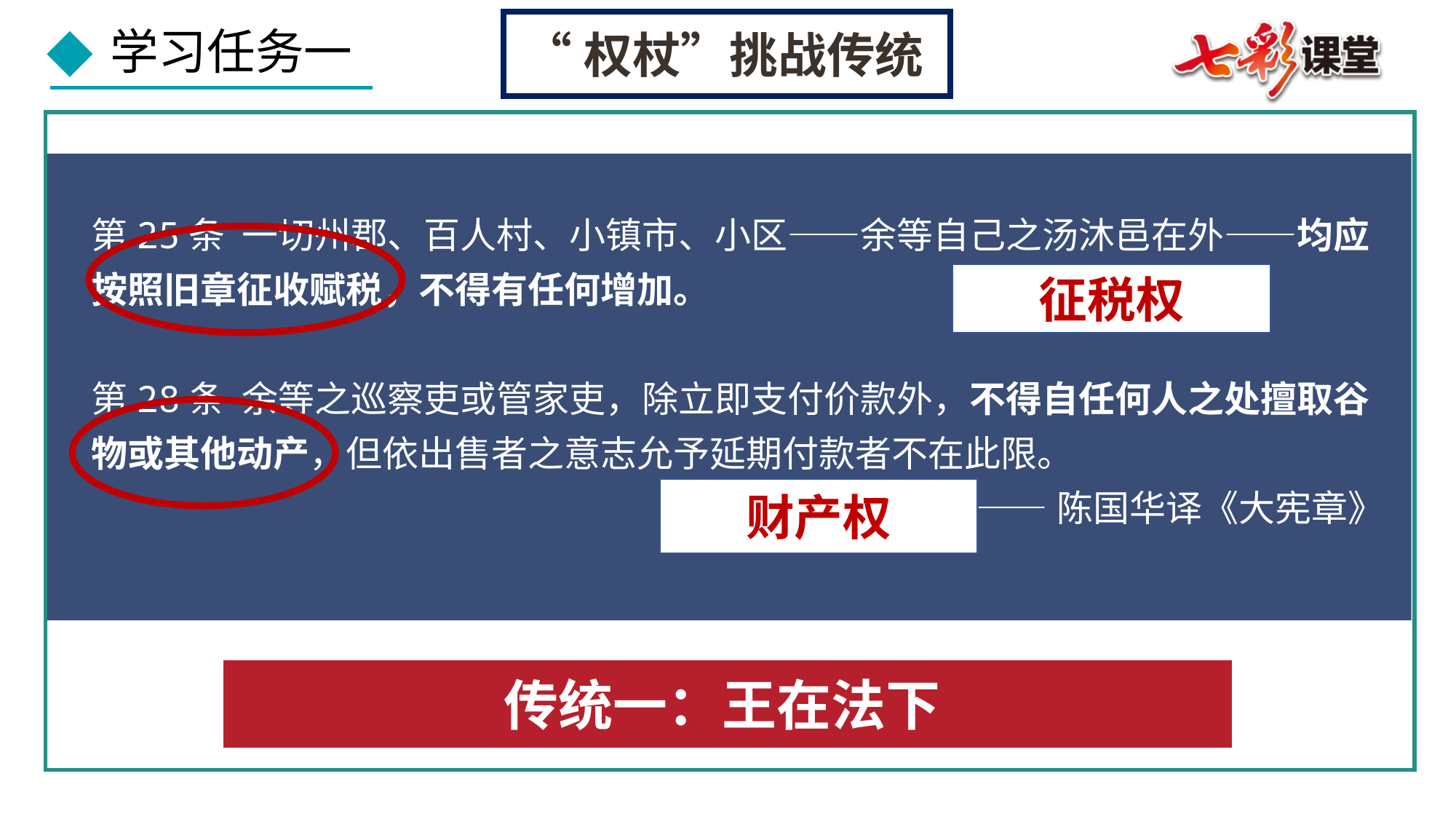

“权杖”挑战传统

第25条  一切州郡、百人村、小镇市、小区——余等自己之汤沐邑在外——均应按照旧章征收赋税，不得有任何增加。

第28条  余等之巡察吏或管家吏，除立即支付价款外，不得自任何人之处擅取谷物或其他动产，但依出售者之意志允予延期付款者不在此限。
                        ——陈国华译《大宪章》

征税权

财产权
传统一：王在法下